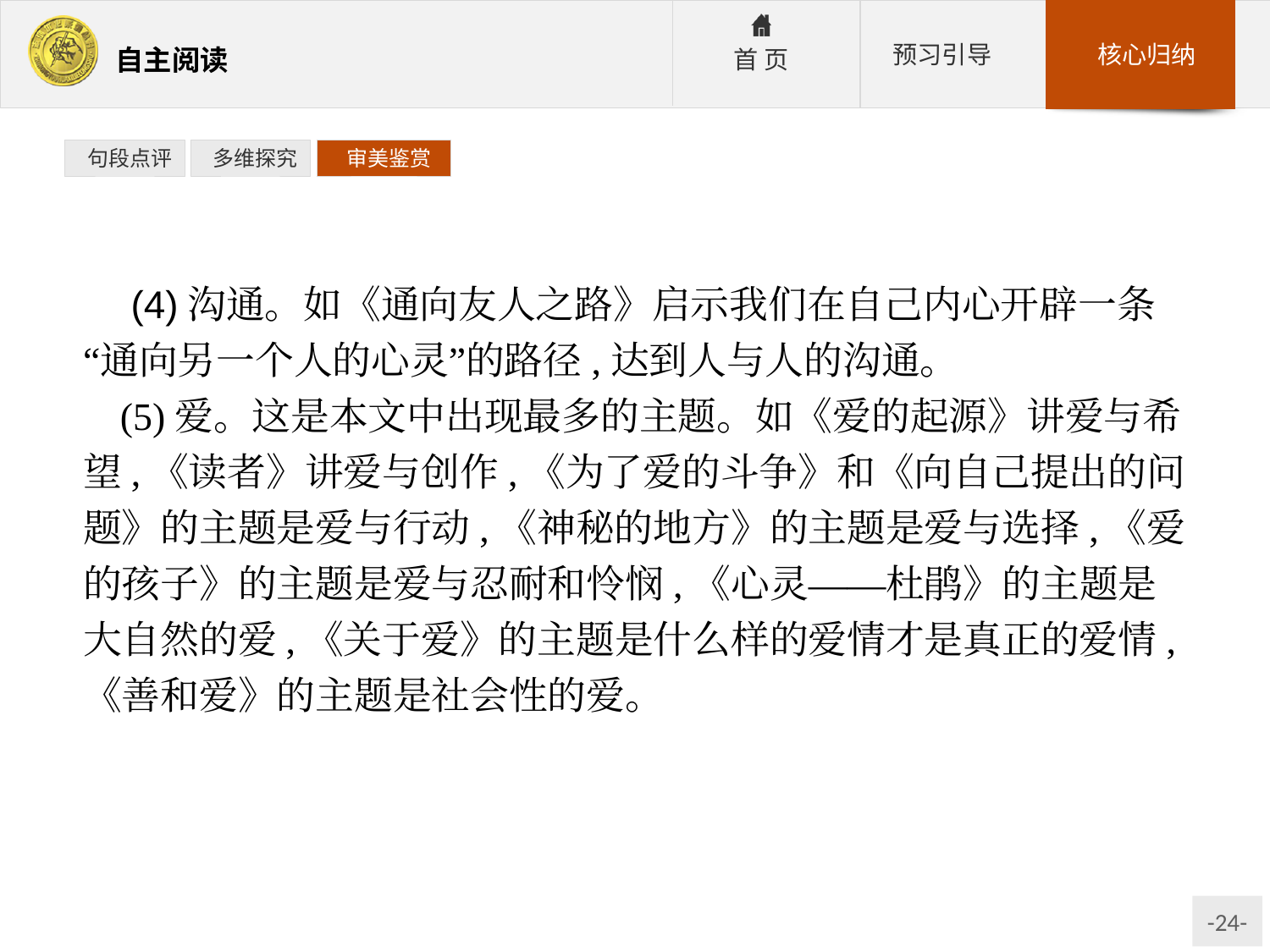

句段点评
 多维探究
 审美鉴赏
 (4)沟通。如《通向友人之路》启示我们在自己内心开辟一条“通向另一个人的心灵”的路径,达到人与人的沟通。
(5)爱。这是本文中出现最多的主题。如《爱的起源》讲爱与希望,《读者》讲爱与创作,《为了爱的斗争》和《向自己提出的问题》的主题是爱与行动,《神秘的地方》的主题是爱与选择,《爱的孩子》的主题是爱与忍耐和怜悯,《心灵——杜鹃》的主题是大自然的爱,《关于爱》的主题是什么样的爱情才是真正的爱情,《善和爱》的主题是社会性的爱。